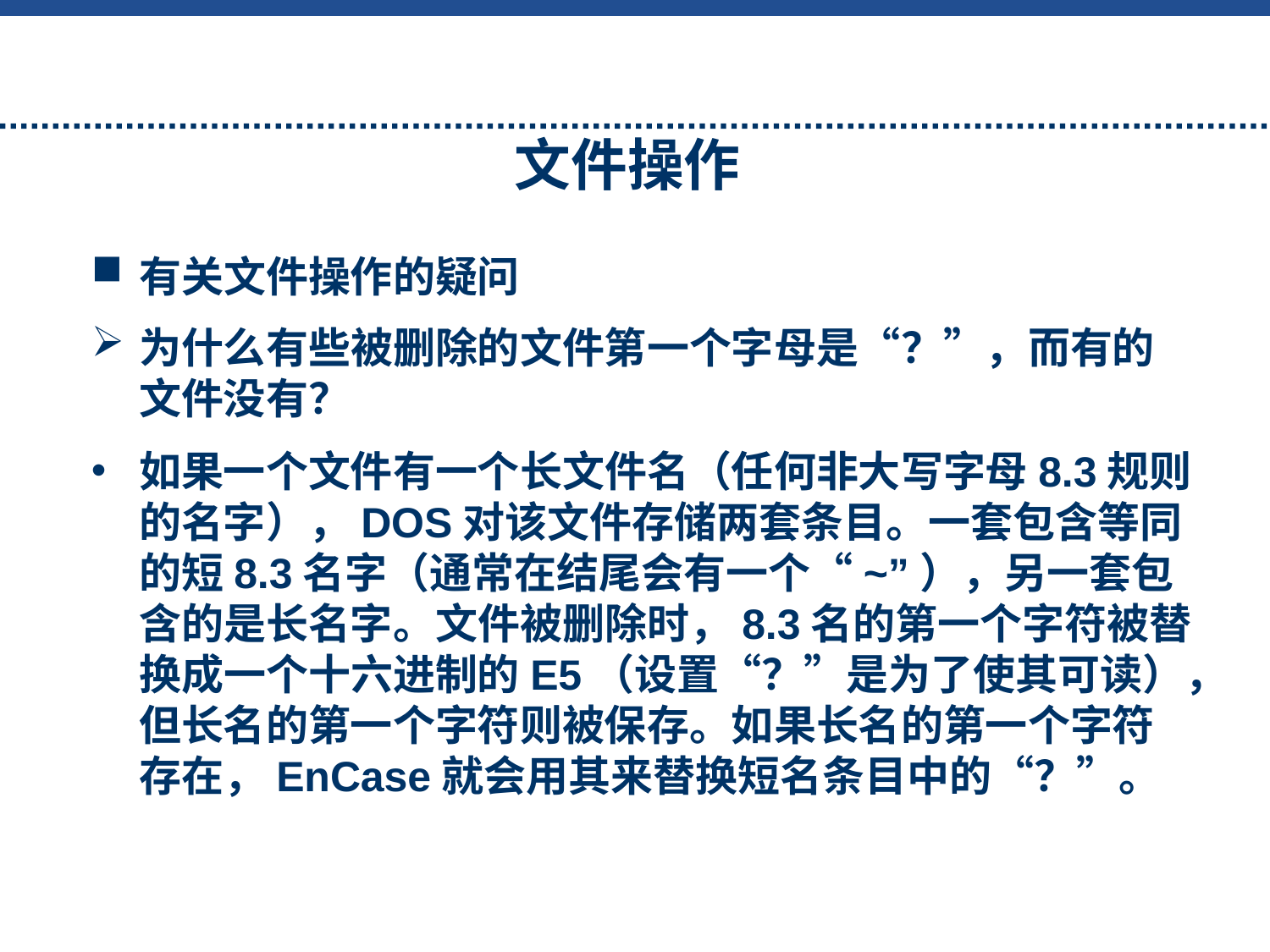

文件操作
有关文件操作的疑问
为什么有些被删除的文件第一个字母是“？”，而有的文件没有？
如果一个文件有一个长文件名（任何非大写字母8.3规则的名字），DOS对该文件存储两套条目。一套包含等同的短8.3名字（通常在结尾会有一个“~”），另一套包含的是长名字。文件被删除时，8.3名的第一个字符被替换成一个十六进制的E5（设置“？”是为了使其可读），但长名的第一个字符则被保存。如果长名的第一个字符存在，EnCase就会用其来替换短名条目中的“？”。